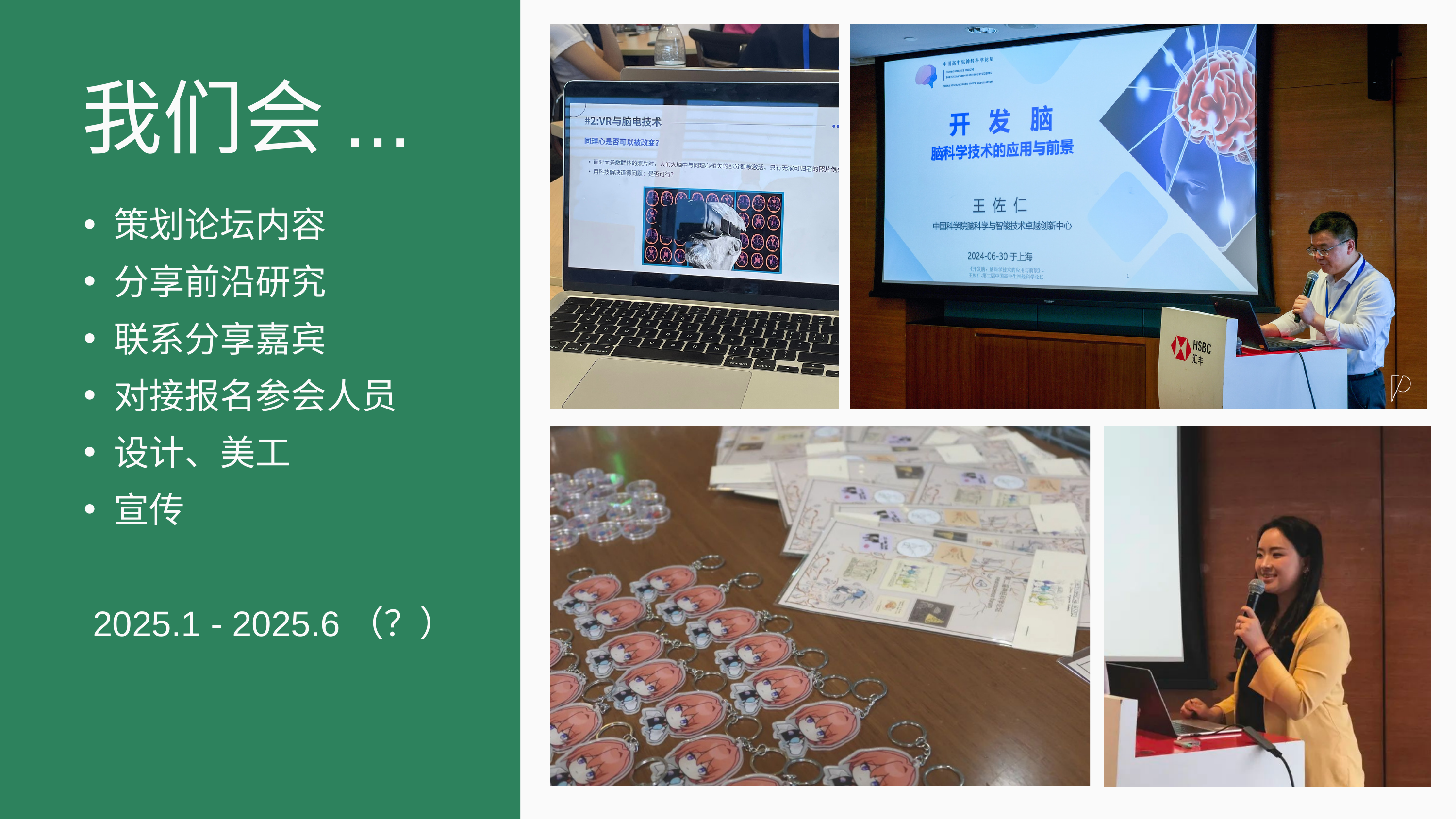

我们会...
策划论坛内容
分享前沿研究
联系分享嘉宾
对接报名参会人员
设计、美工
宣传

    2025.1 - 2025.6（？）